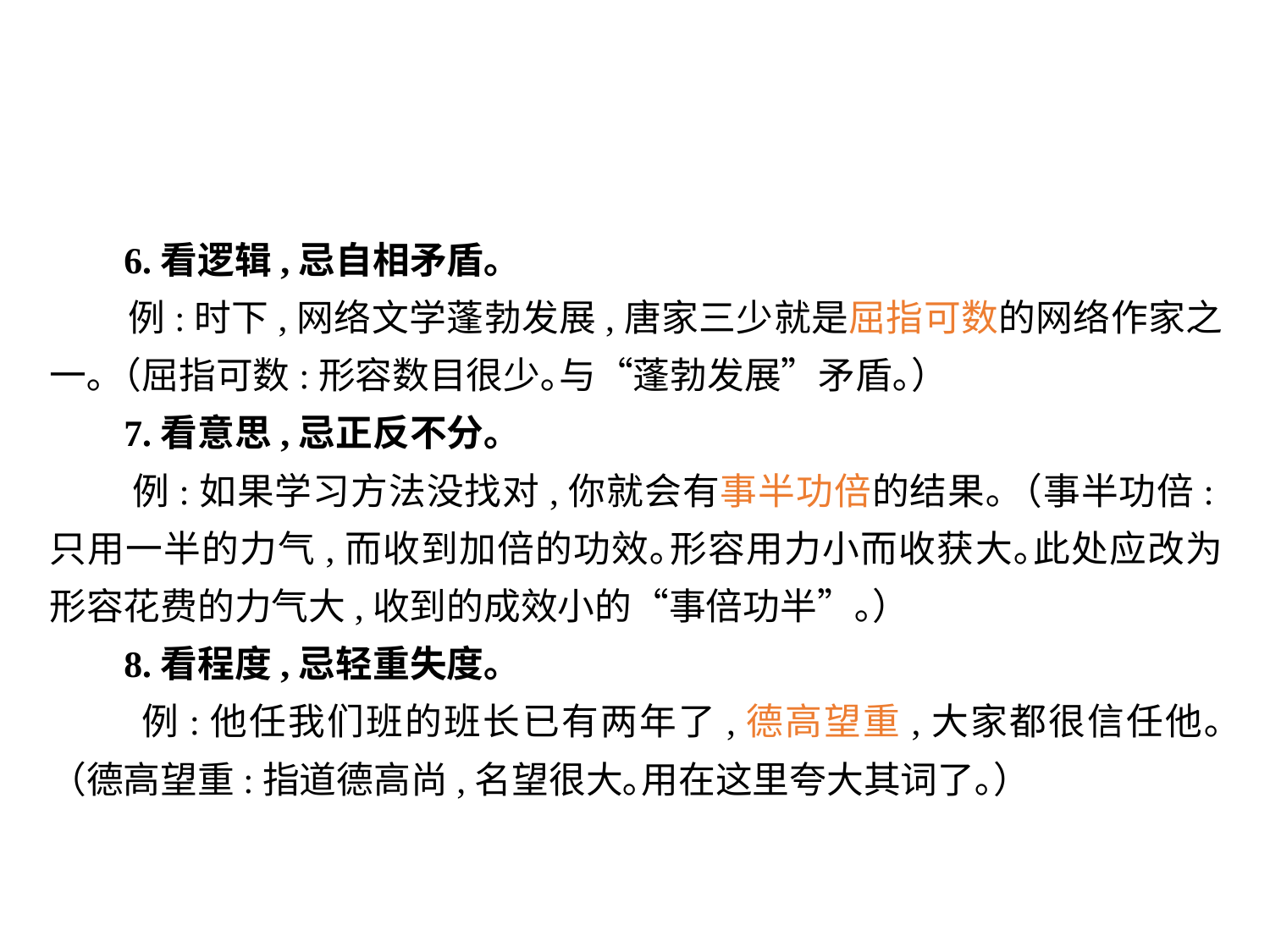

6.看逻辑,忌自相矛盾｡
        例:时下,网络文学蓬勃发展,唐家三少就是屈指可数的网络作家之一｡（屈指可数:形容数目很少｡与“蓬勃发展”矛盾｡）
        7.看意思,忌正反不分｡
        例:如果学习方法没找对,你就会有事半功倍的结果｡（事半功倍:只用一半的力气,而收到加倍的功效｡形容用力小而收获大｡此处应改为形容花费的力气大,收到的成效小的“事倍功半”｡）
        8.看程度,忌轻重失度｡
        例:他任我们班的班长已有两年了,德高望重,大家都很信任他｡（德高望重:指道德高尚,名望很大｡用在这里夸大其词了｡）